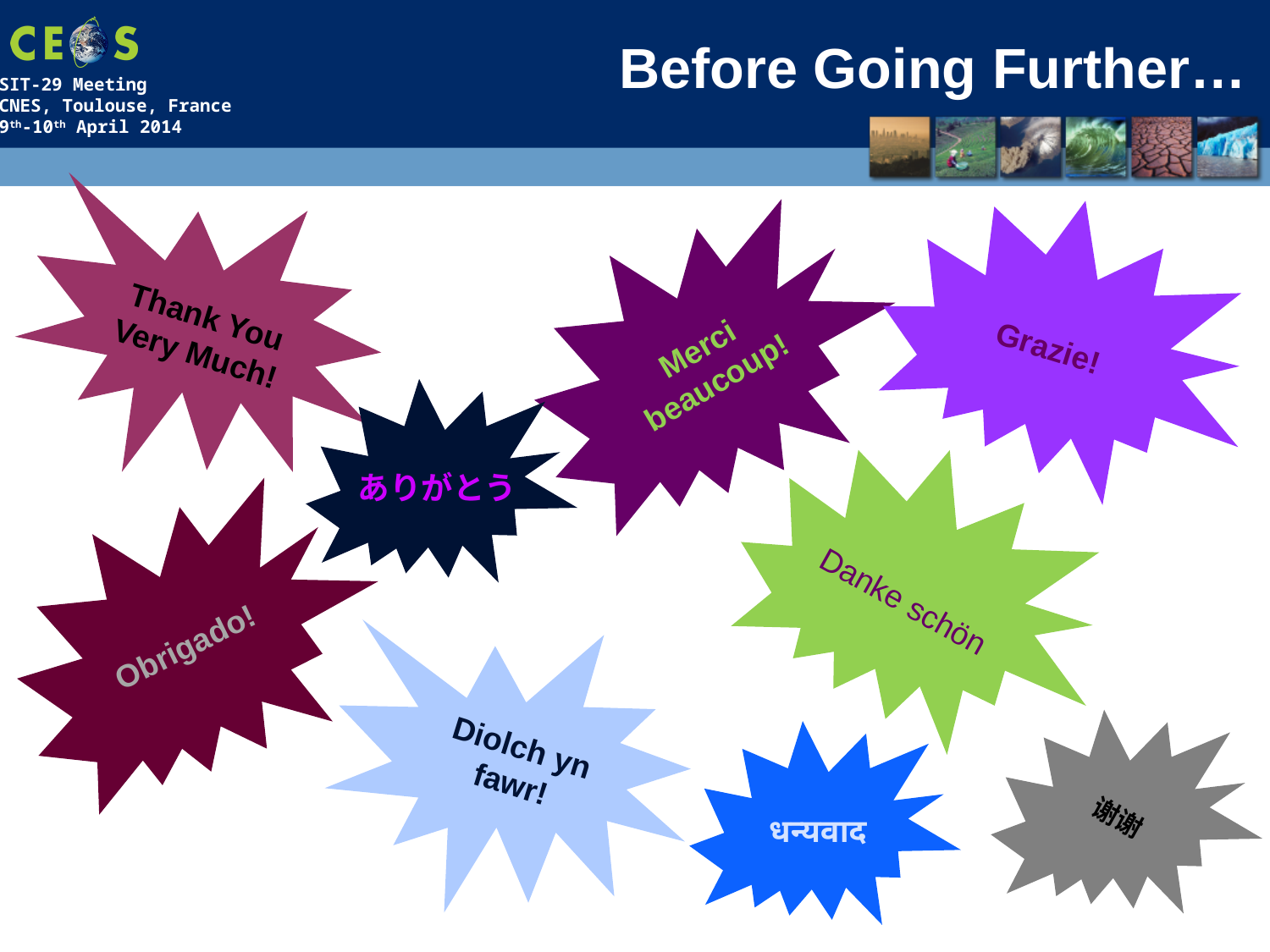

Before Going Further…

Thank You Very Much!
Merci beaucoup!
Grazie!

ありがとう

Danke schön

Obrigado!
谢谢

Diolch yn fawr!
धन्यवाद